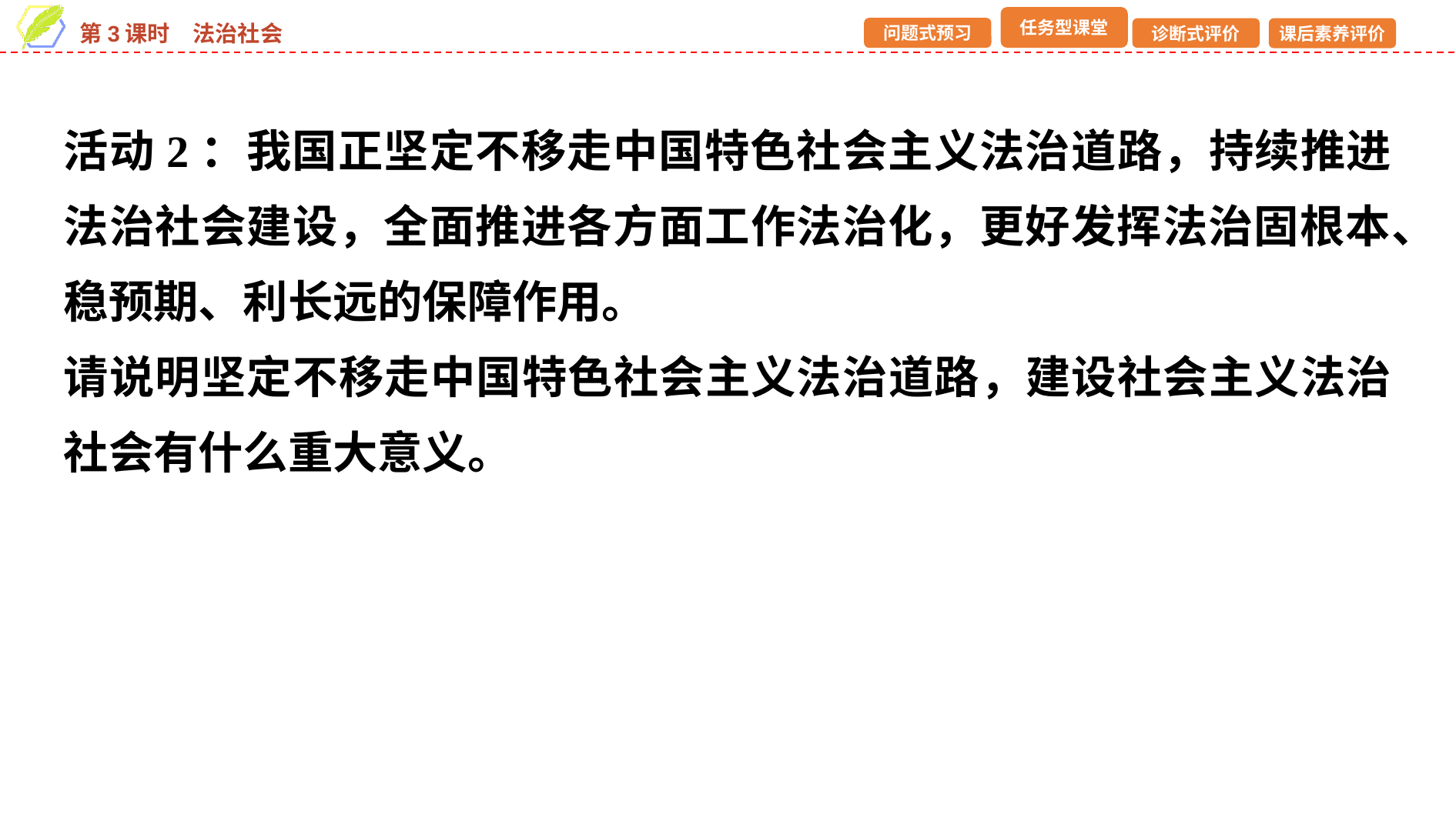

活动2：我国正坚定不移走中国特色社会主义法治道路，持续推进法治社会建设，全面推进各方面工作法治化，更好发挥法治固根本、稳预期、利长远的保障作用。
请说明坚定不移走中国特色社会主义法治道路，建设社会主义法治社会有什么重大意义。